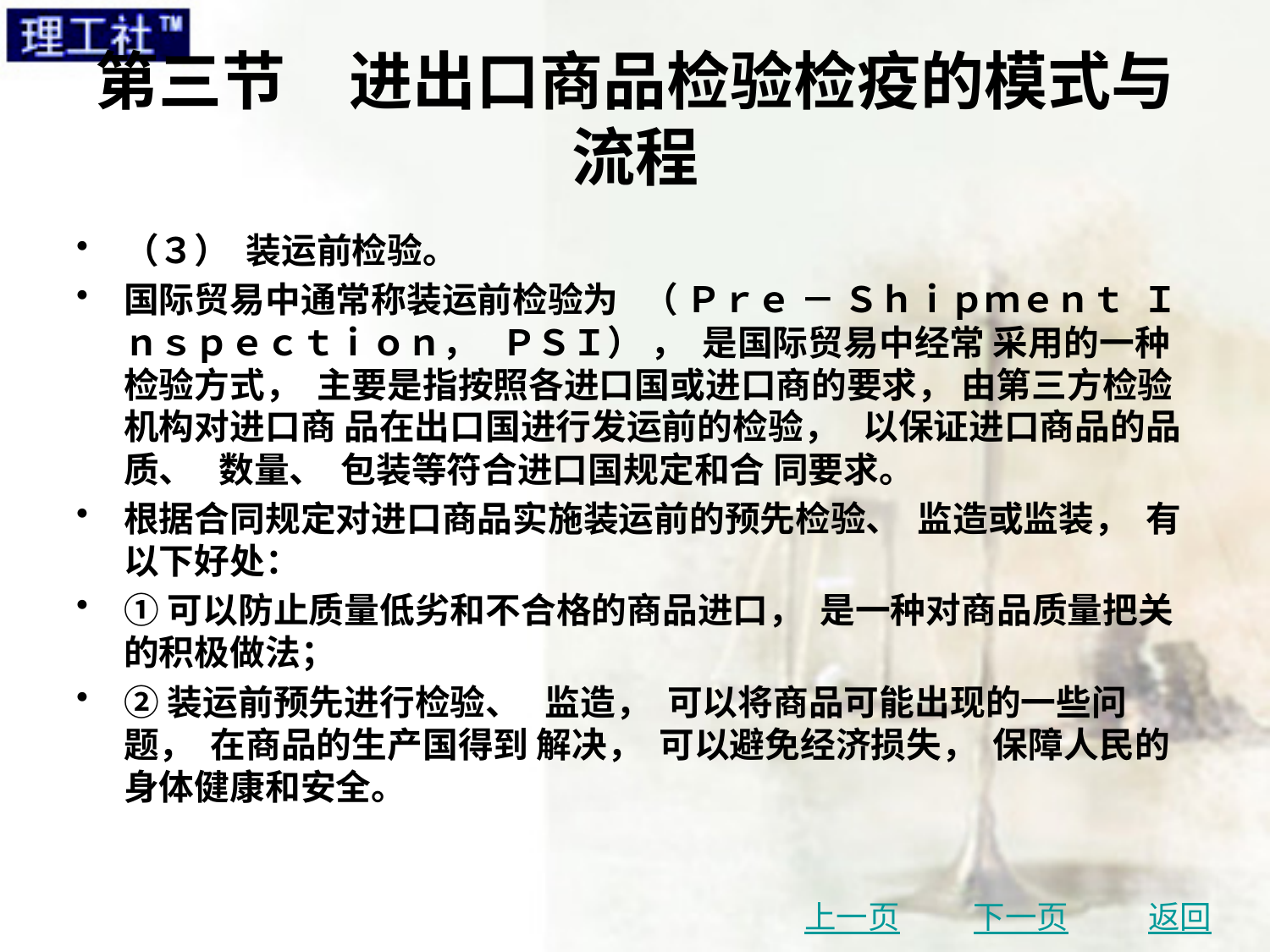

# 第三节　进出口商品检验检疫的模式与流程
（３）  装运前检验。
国际贸易中通常称装运前检验为   （ Ｐｒｅ － Ｓｈｉｐｍｅｎｔ  Ｉｎｓｐｅｃｔｉｏｎ，   ＰＳＩ） ，  是国际贸易中经常 采用的一种检验方式，  主要是指按照各进口国或进口商的要求， 由第三方检验机构对进口商 品在出口国进行发运前的检验，   以保证进口商品的品质、   数量、  包装等符合进口国规定和合 同要求。
根据合同规定对进口商品实施装运前的预先检验、  监造或监装，  有以下好处：
①可以防止质量低劣和不合格的商品进口，  是一种对商品质量把关的积极做法；
②装运前预先进行检验、   监造，  可以将商品可能出现的一些问题，  在商品的生产国得到 解决，  可以避免经济损失，  保障人民的身体健康和安全。

上一页
下一页
返回